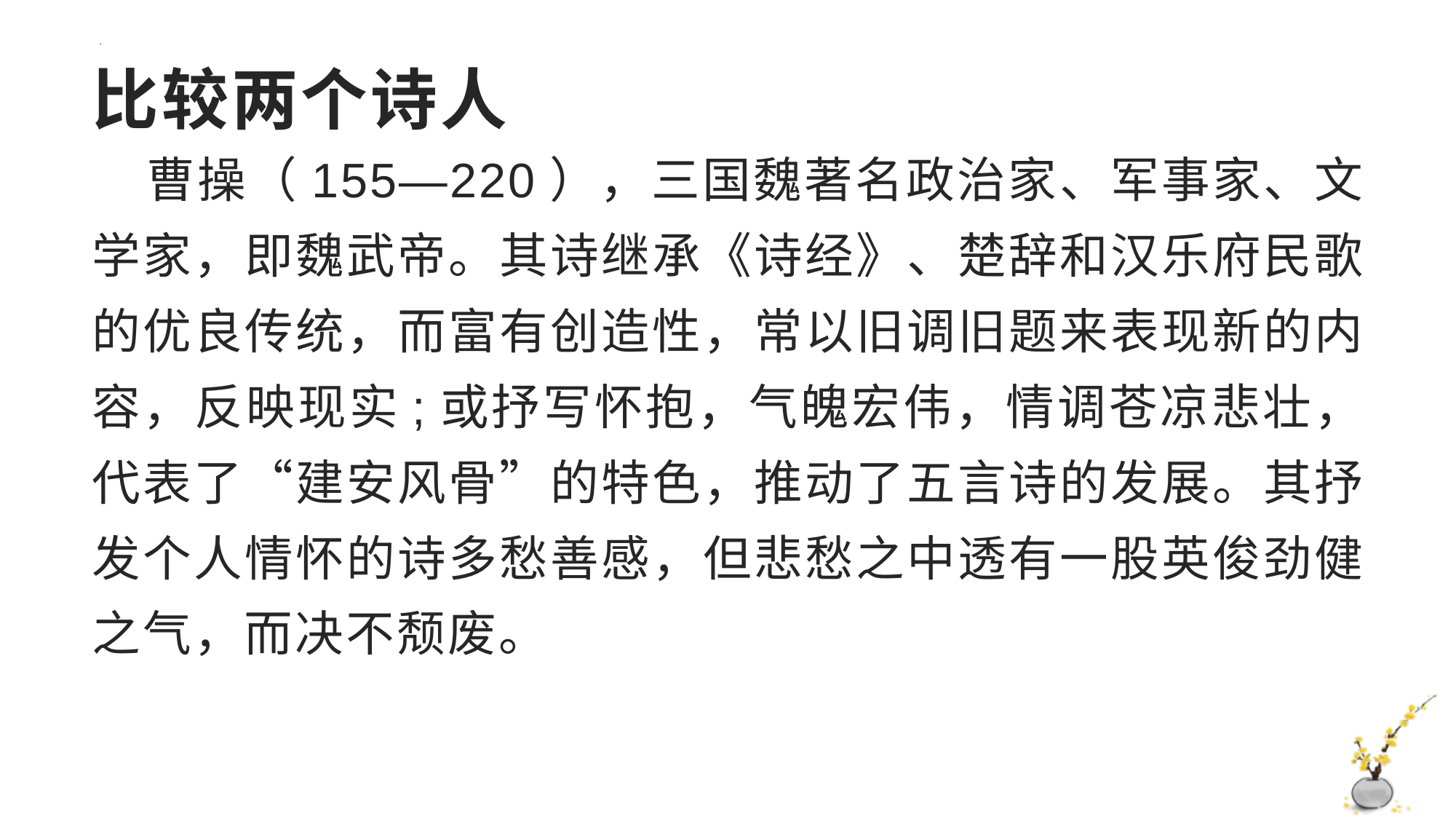

# 比较两个诗人
曹操（155—220），三国魏著名政治家、军事家、文学家，即魏武帝。其诗继承《诗经》、楚辞和汉乐府民歌的优良传统，而富有创造性，常以旧调旧题来表现新的内容，反映现实;或抒写怀抱，气魄宏伟，情调苍凉悲壮，代表了“建安风骨”的特色，推动了五言诗的发展。其抒发个人情怀的诗多愁善感，但悲愁之中透有一股英俊劲健之气，而决不颓废。